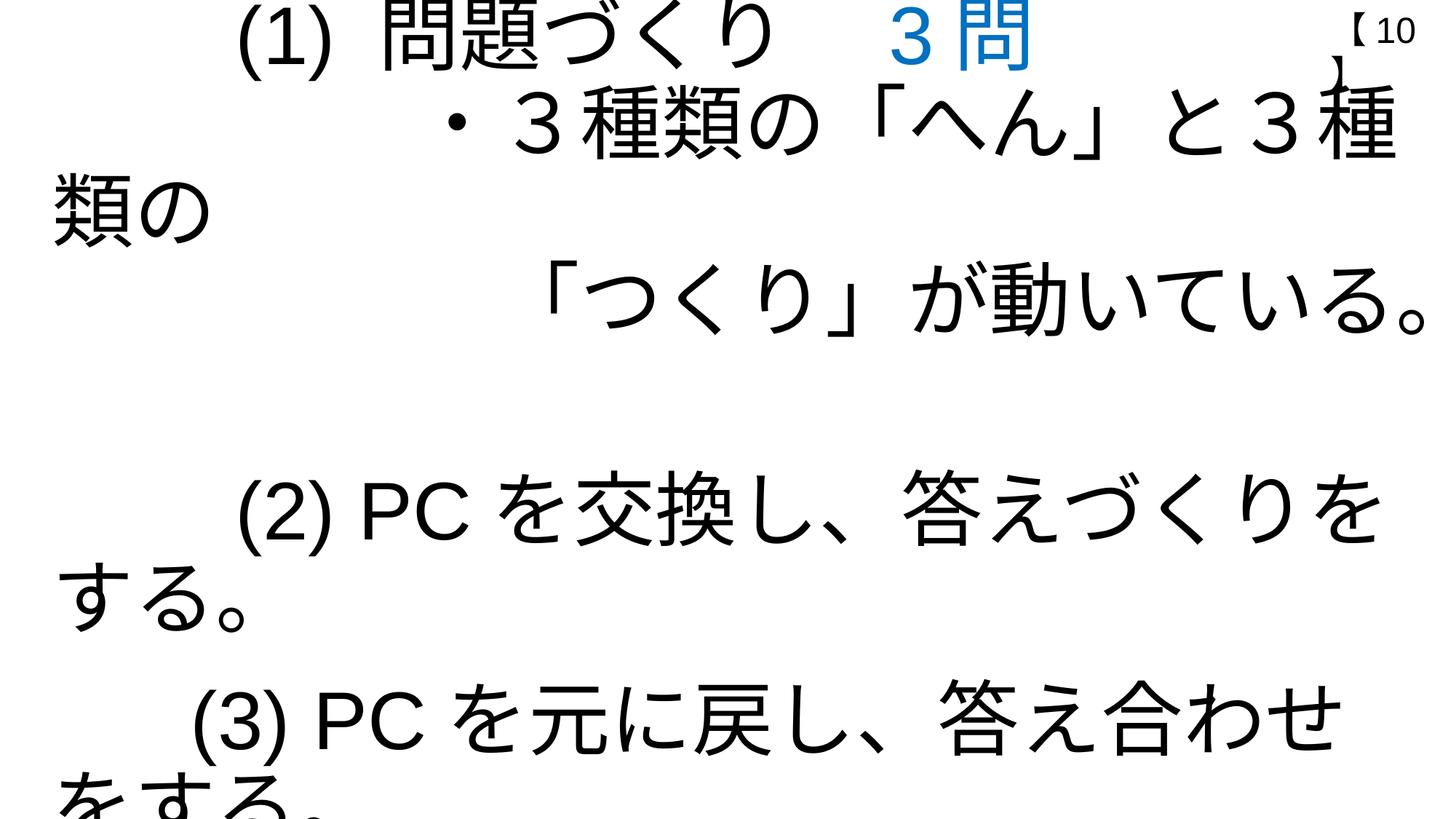

【10】
# 演習 　　(1) 問題づくり　3問 　　　　  ・３種類の「へん」と３種類の 　　　　　  「つくり」が動いている。 　 　　(2) PCを交換し、答えづくりをする。 　  (3) PCを元に戻し、答え合わせをする。